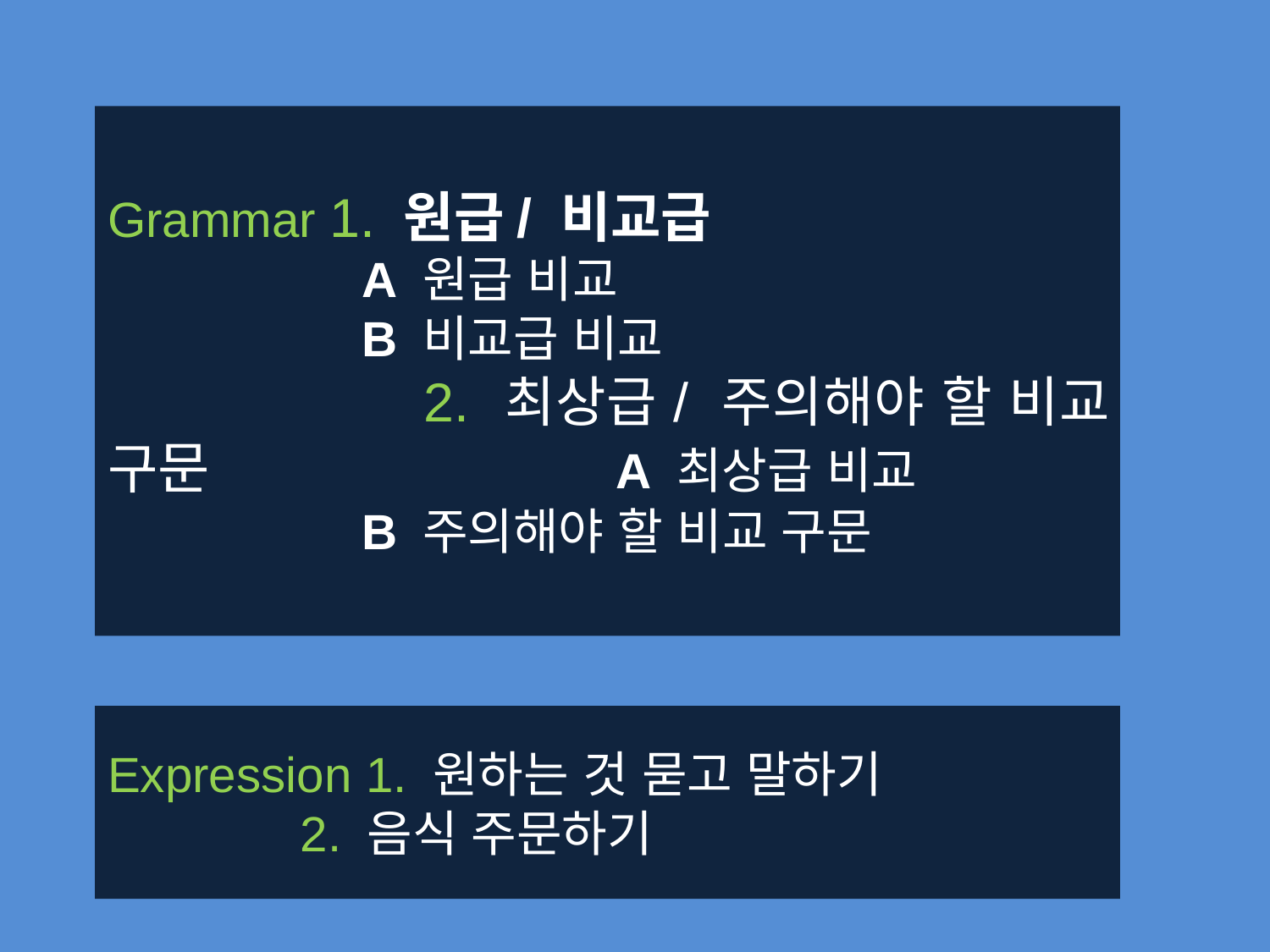

Grammar 1. 원급/ 비교급
		A 원급 비교
		B 비교급 비교
	      2. 최상급/ 주의해야 할 비교 구문             		A 최상급 비교
		B 주의해야 할 비교 구문
Expression 1. 원하는 것 묻고 말하기
              2. 음식 주문하기